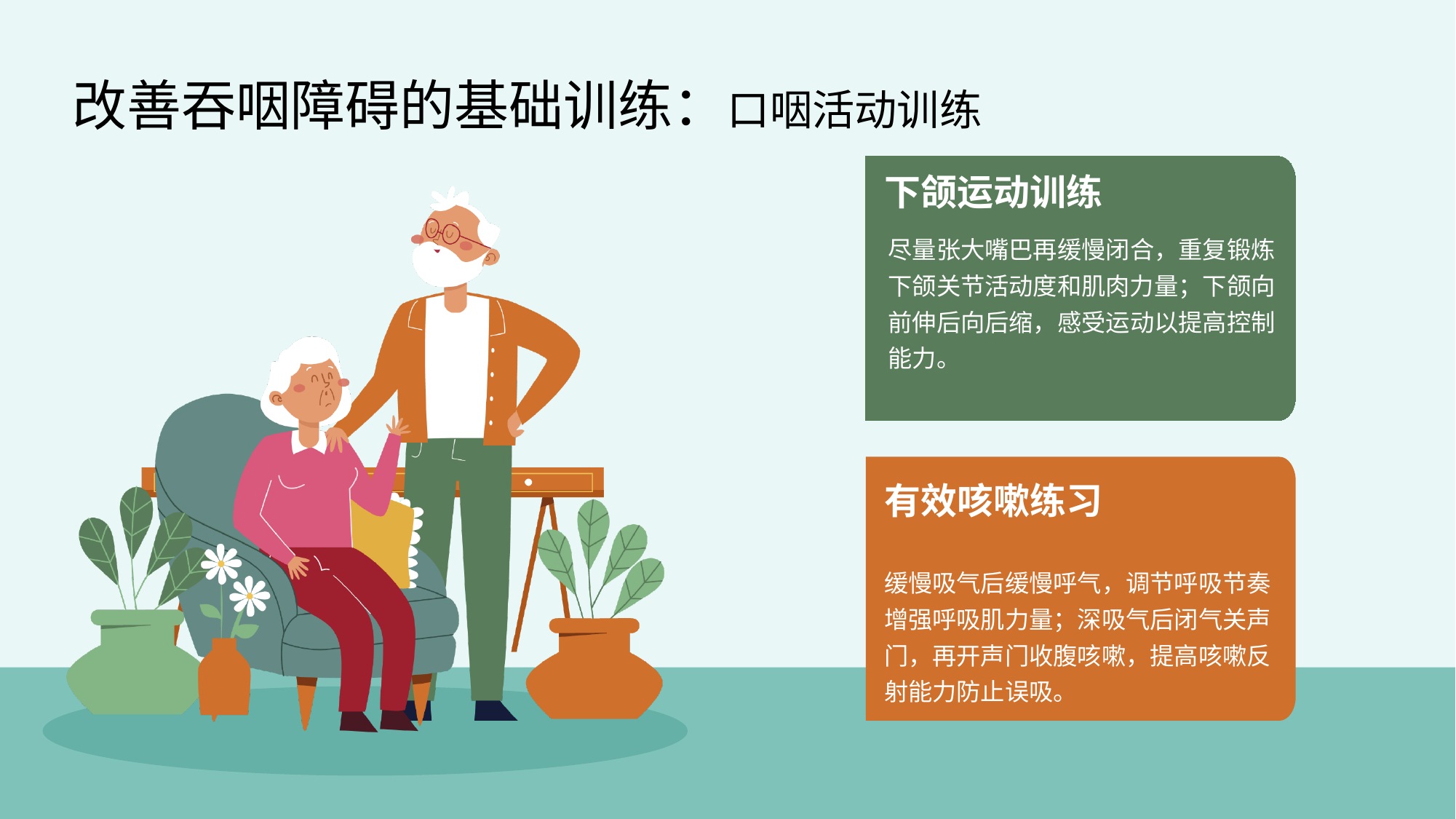

改善吞咽障碍的基础训练：口咽活动训练

下颌运动训练
尽量张大嘴巴再缓慢闭合，重复锻炼下颌关节活动度和肌肉力量；下颌向前伸后向后缩，感受运动以提高控制能力。

有效咳嗽练习
缓慢吸气后缓慢呼气，调节呼吸节奏增强呼吸肌力量；深吸气后闭气关声门，再开声门收腹咳嗽，提高咳嗽反射能力防止误吸。